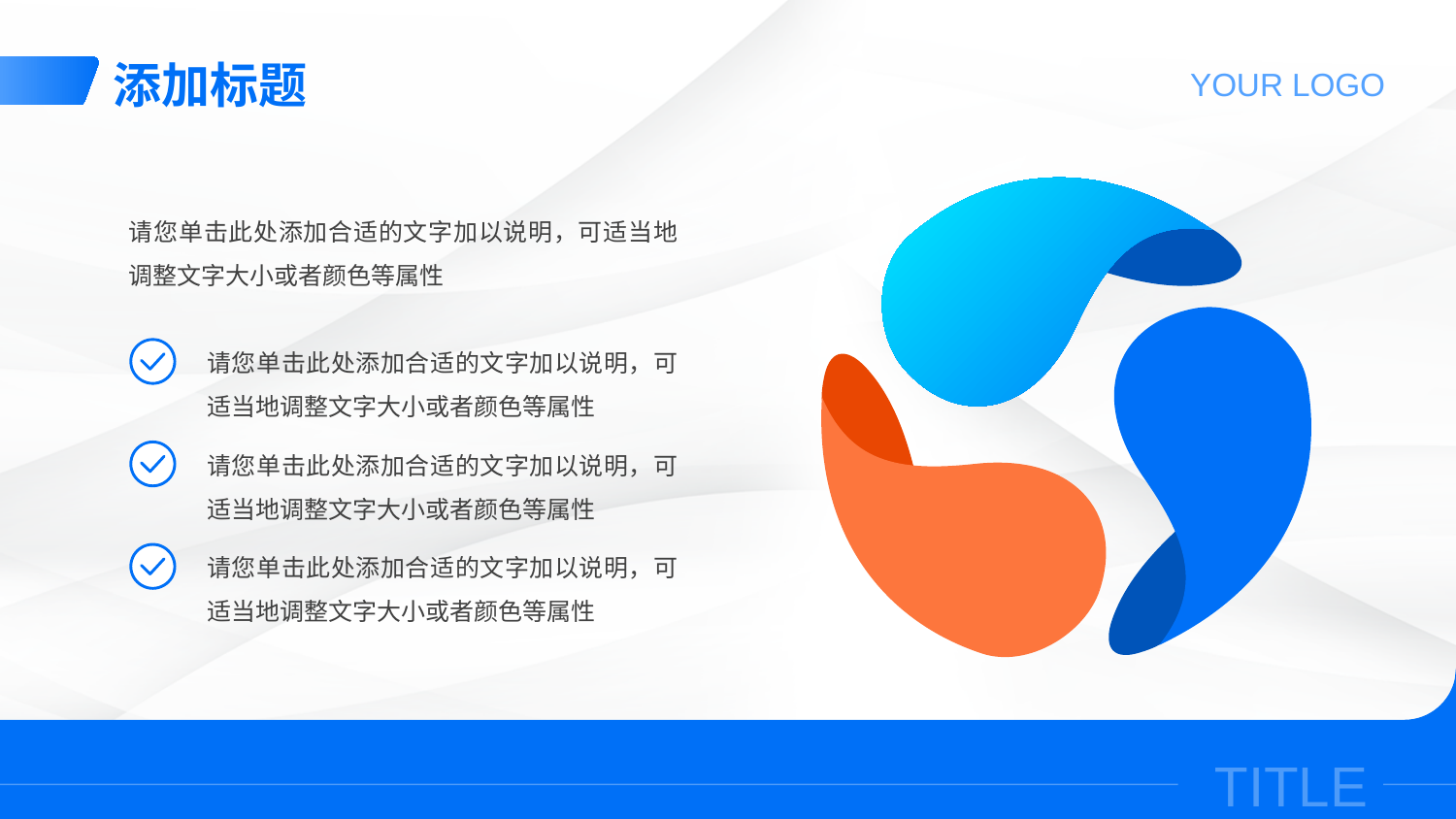

添加标题

YOUR LOGO

请您单击此处添加合适的文字加以说明，可适当地调整文字大小或者颜色等属性
请您单击此处添加合适的文字加以说明，可适当地调整文字大小或者颜色等属性

请您单击此处添加合适的文字加以说明，可适当地调整文字大小或者颜色等属性

请您单击此处添加合适的文字加以说明，可适当地调整文字大小或者颜色等属性

TITLE